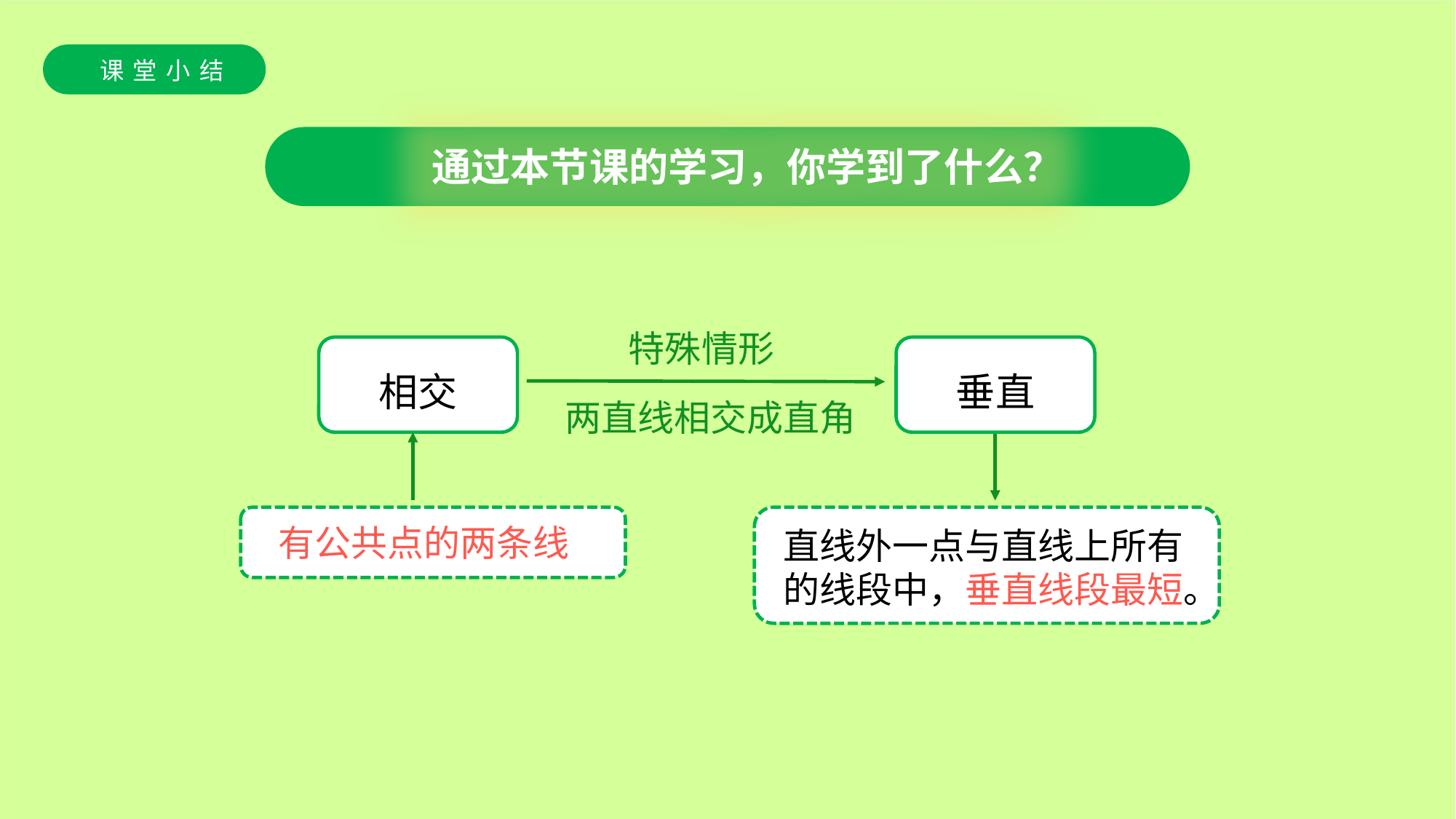

通过本节课的学习，你学到了什么？
特殊情形

相交

垂直
两直线相交成直角

有公共点的两条线

直线外一点与直线上所有的线段中，垂直线段最短。